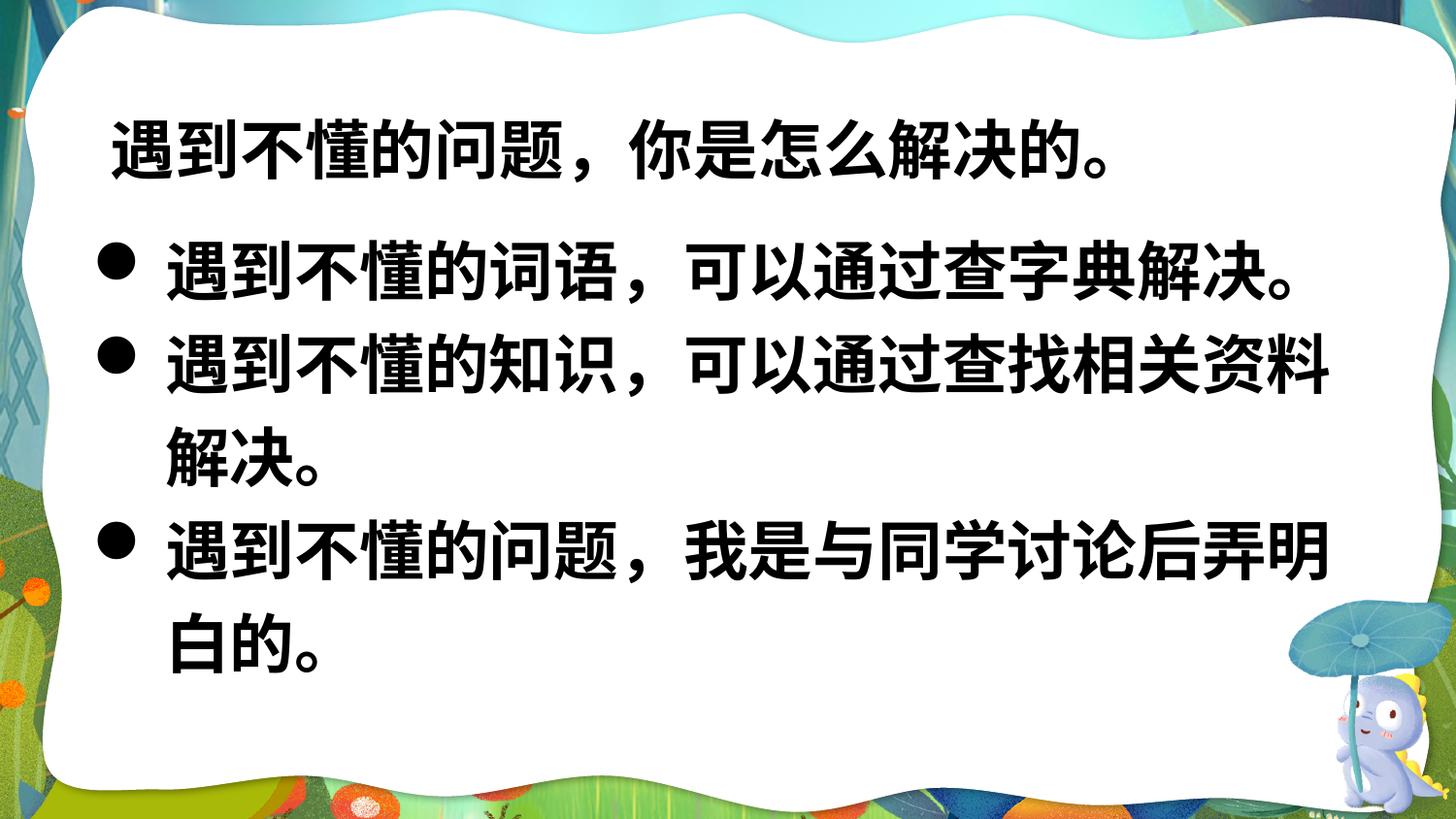

遇到不懂的问题，你是怎么解决的。
遇到不懂的词语，可以通过查字典解决。
遇到不懂的知识，可以通过查找相关资料解决。
遇到不懂的问题，我是与同学讨论后弄明白的。